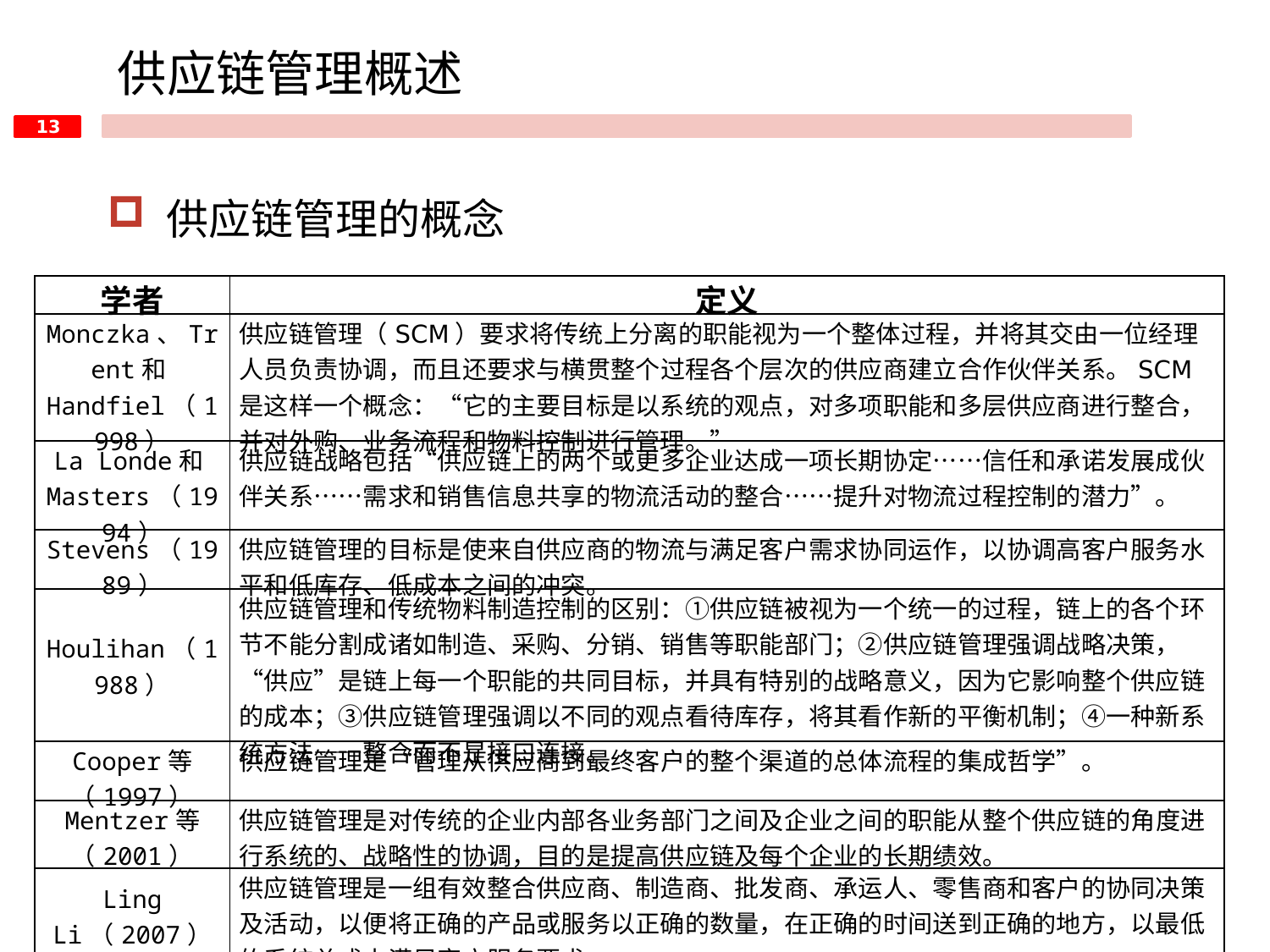

供应链管理概述
13
 供应链管理的概念
| 学者 | 定义 |
| --- | --- |
| Monczka、Trent和Handfiel（1998） | 供应链管理（SCM）要求将传统上分离的职能视为一个整体过程，并将其交由一位经理人员负责协调，而且还要求与横贯整个过程各个层次的供应商建立合作伙伴关系。SCM是这样一个概念：“它的主要目标是以系统的观点，对多项职能和多层供应商进行整合，并对外购、业务流程和物料控制进行管理。” |
| La Londe和Masters（1994） | 供应链战略包括“供应链上的两个或更多企业达成一项长期协定……信任和承诺发展成伙伴关系……需求和销售信息共享的物流活动的整合……提升对物流过程控制的潜力”。 |
| Stevens（1989） | 供应链管理的目标是使来自供应商的物流与满足客户需求协同运作，以协调高客户服务水平和低库存、低成本之间的冲突。 |
| Houlihan（1988） | 供应链管理和传统物料制造控制的区别：①供应链被视为一个统一的过程，链上的各个环节不能分割成诸如制造、采购、分销、销售等职能部门；②供应链管理强调战略决策，“供应”是链上每一个职能的共同目标，并具有特别的战略意义，因为它影响整个供应链的成本；③供应链管理强调以不同的观点看待库存，将其看作新的平衡机制；④一种新系统方法——整合而不是接口连接。 |
| Cooper等（1997） | 供应链管理是“管理从供应商到最终客户的整个渠道的总体流程的集成哲学”。 |
| Mentzer等（2001） | 供应链管理是对传统的企业内部各业务部门之间及企业之间的职能从整个供应链的角度进行系统的、战略性的协调，目的是提高供应链及每个企业的长期绩效。 |
| Ling Li（2007） | 供应链管理是一组有效整合供应商、制造商、批发商、承运人、零售商和客户的协同决策及活动，以便将正确的产品或服务以正确的数量，在正确的时间送到正确的地方，以最低的系统总成本满足客户服务要求。 |